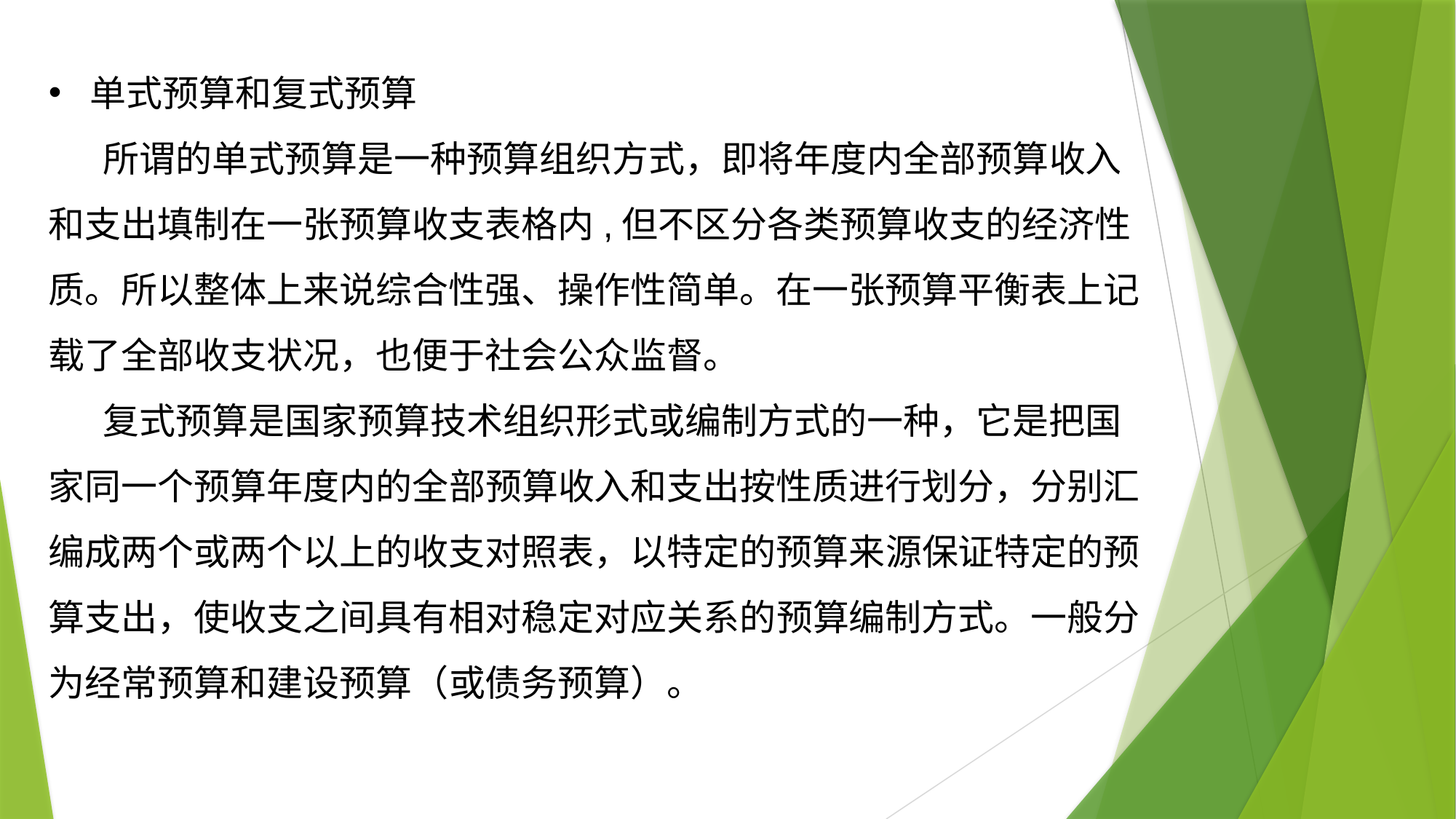

单式预算和复式预算
所谓的单式预算是一种预算组织方式，即将年度内全部预算收入和支出填制在一张预算收支表格内,但不区分各类预算收支的经济性质。所以整体上来说综合性强、操作性简单。在一张预算平衡表上记载了全部收支状况，也便于社会公众监督。
复式预算是国家预算技术组织形式或编制方式的一种，它是把国家同一个预算年度内的全部预算收入和支出按性质进行划分，分别汇编成两个或两个以上的收支对照表，以特定的预算来源保证特定的预算支出，使收支之间具有相对稳定对应关系的预算编制方式。一般分为经常预算和建设预算（或债务预算）。